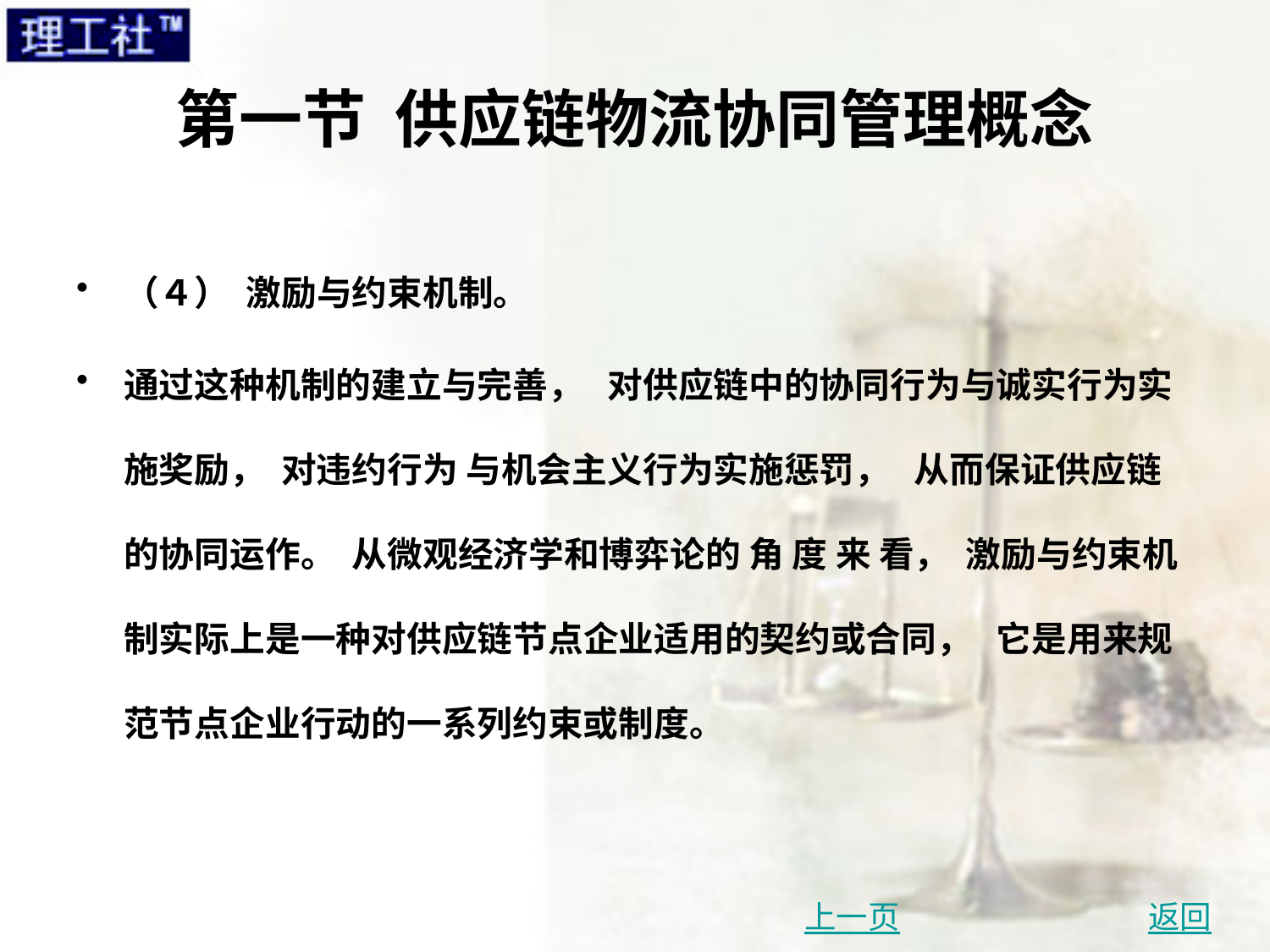

# 第一节  供应链物流协同管理概念
（４）  激励与约束机制。
通过这种机制的建立与完善，   对供应链中的协同行为与诚实行为实施奖励，  对违约行为 与机会主义行为实施惩罚，   从而保证供应链的协同运作。  从微观经济学和博弈论的 角 度 来 看，  激励与约束机制实际上是一种对供应链节点企业适用的契约或合同，   它是用来规范节点企业行动的一系列约束或制度。
上一页
返回